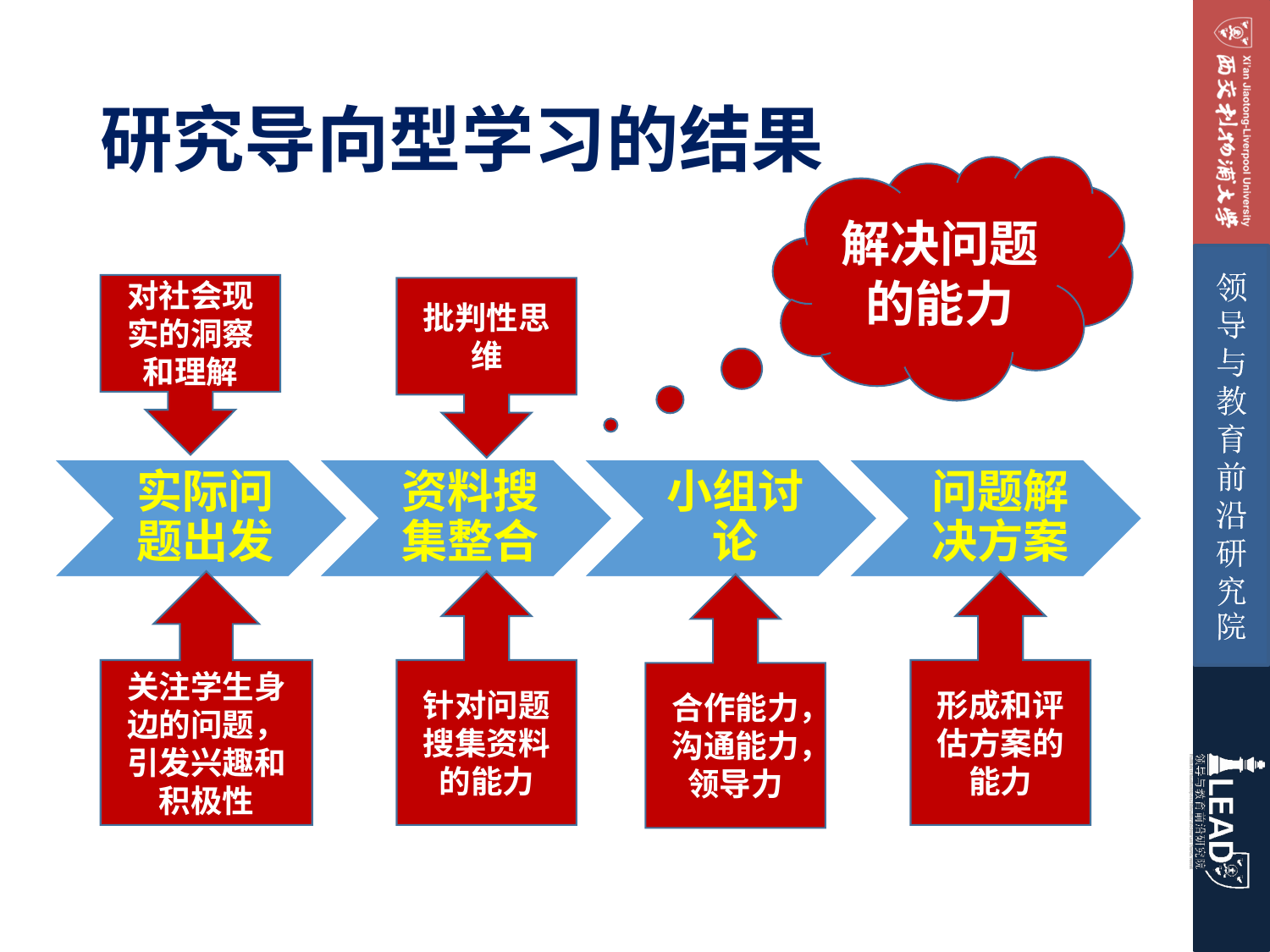

# 研究导向型学习的结果
解决问题的能力
对社会现实的洞察和理解
批判性思维
实际问题出发
资料搜集整合
小组讨论
问题解决方案
关注学生身边的问题，引发兴趣和积极性
针对问题搜集资料的能力
形成和评估方案的能力
合作能力，沟通能力，领导力